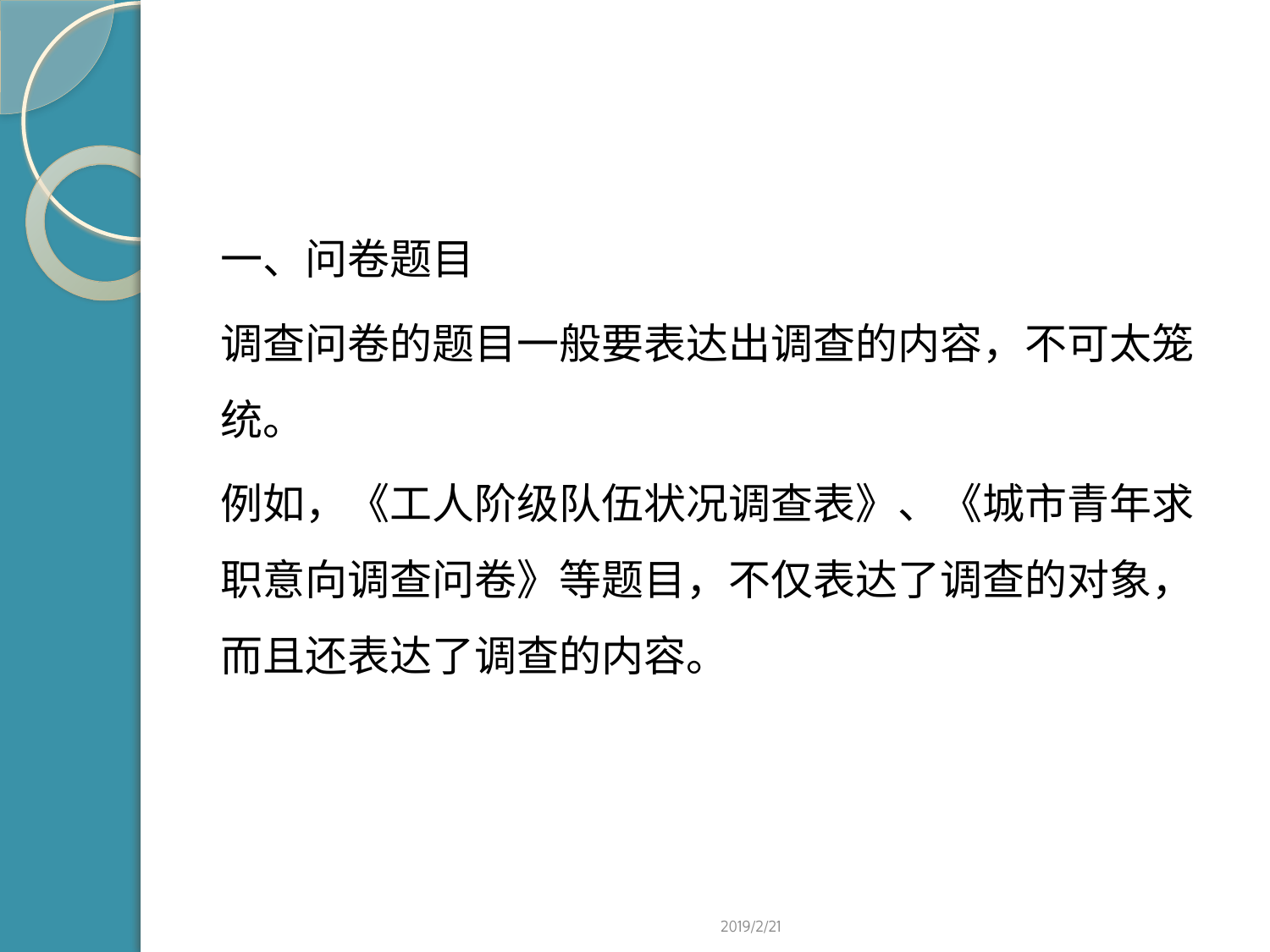

#
一、问卷题目
调查问卷的题目一般要表达出调查的内容，不可太笼统。
例如，《工人阶级队伍状况调查表》、《城市青年求职意向调查问卷》等题目，不仅表达了调查的对象，而且还表达了调查的内容。

2019/2/21